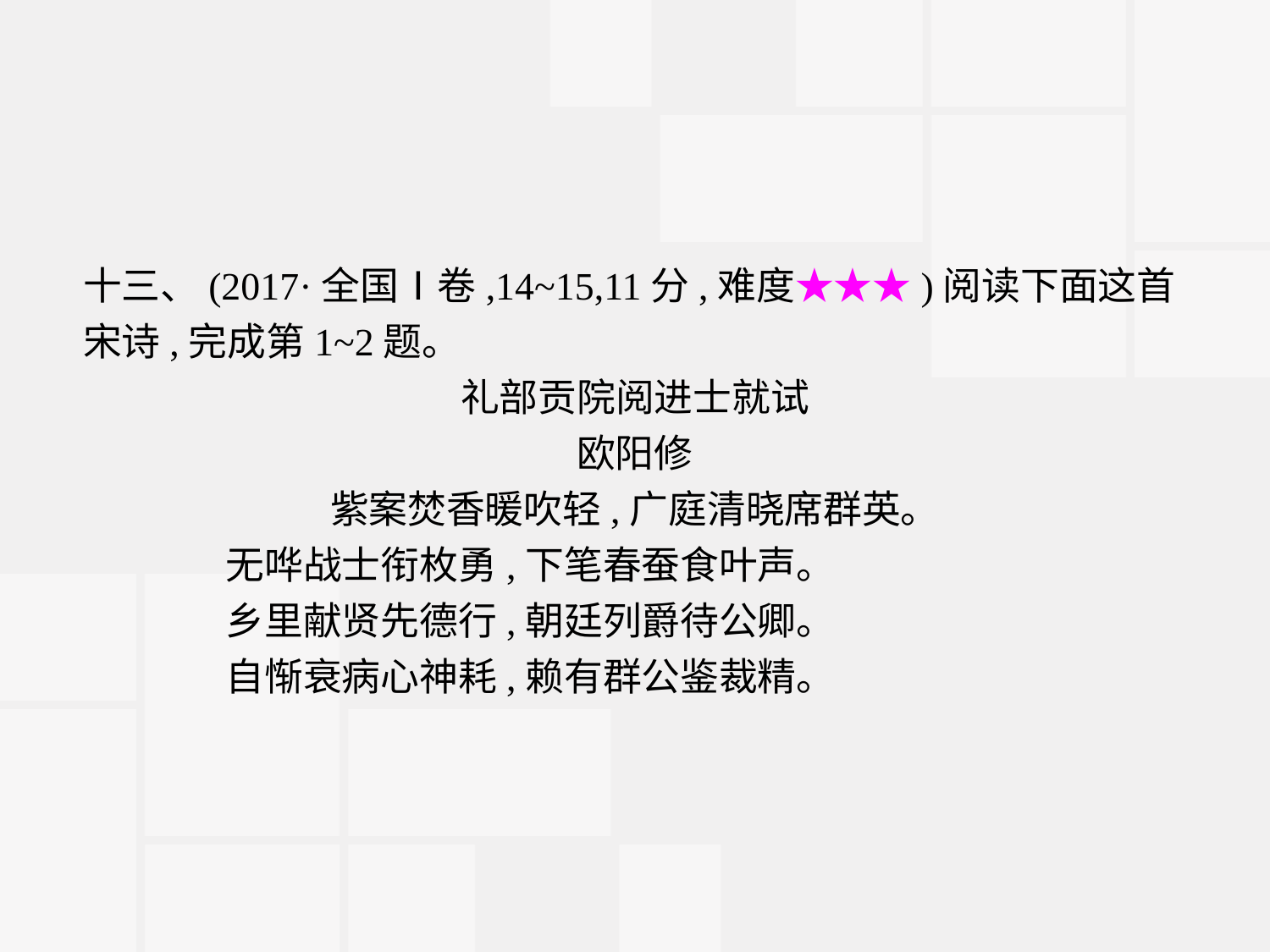

十三、(2017·全国Ⅰ卷,14~15,11分,难度★★★)阅读下面这首宋诗,完成第1~2题。
礼部贡院阅进士就试
欧阳修
紫案焚香暖吹轻,广庭清晓席群英。
	无哗战士衔枚勇,下笔春蚕食叶声。
	乡里献贤先德行,朝廷列爵待公卿。
	自惭衰病心神耗,赖有群公鉴裁精。